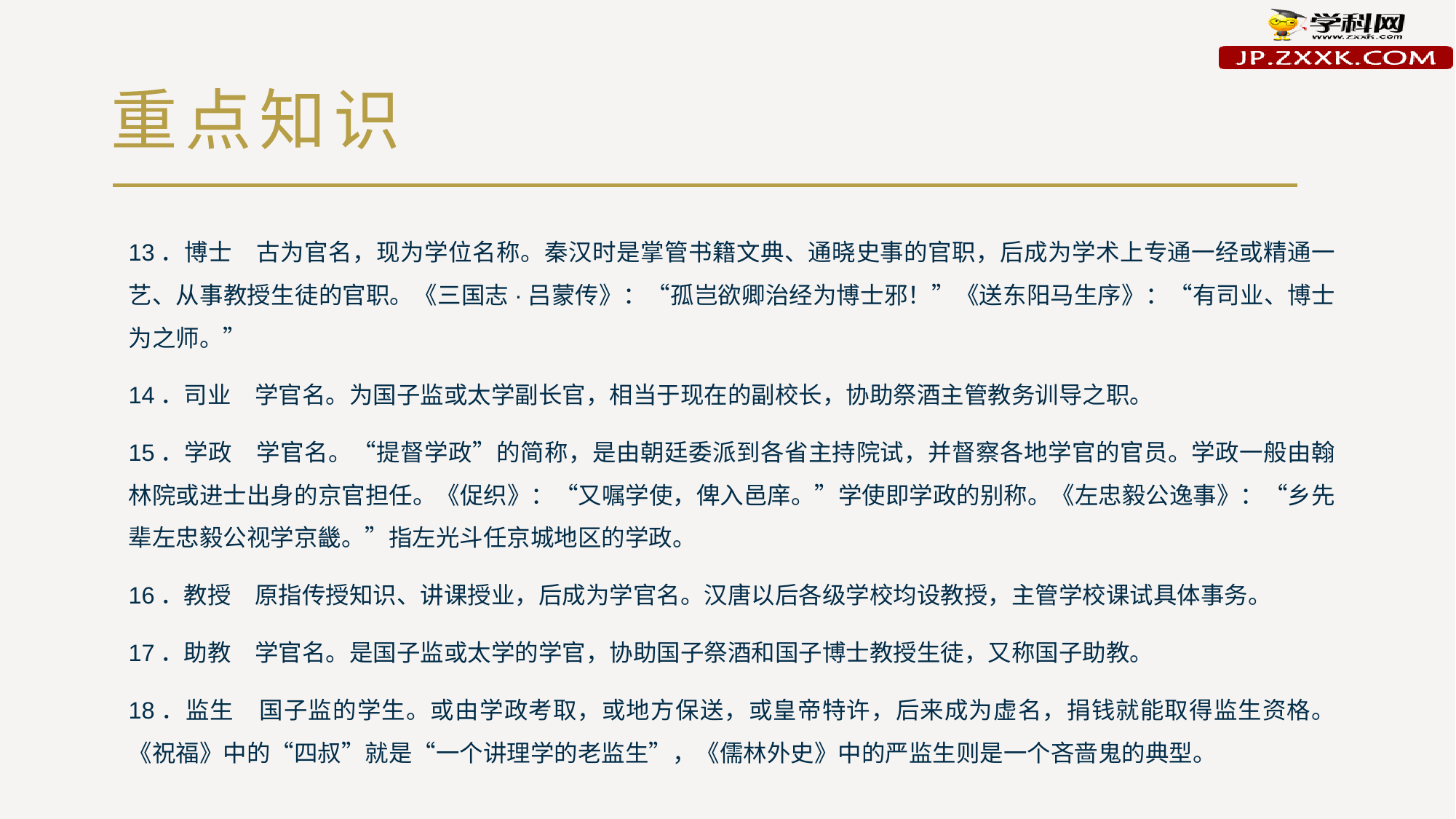

# 重点知识
13．博士　古为官名，现为学位名称。秦汉时是掌管书籍文典、通晓史事的官职，后成为学术上专通一经或精通一艺、从事教授生徒的官职。《三国志·吕蒙传》：“孤岂欲卿治经为博士邪！”《送东阳马生序》：“有司业、博士为之师。”
14．司业　学官名。为国子监或太学副长官，相当于现在的副校长，协助祭酒主管教务训导之职。
15．学政　学官名。“提督学政”的简称，是由朝廷委派到各省主持院试，并督察各地学官的官员。学政一般由翰林院或进士出身的京官担任。《促织》：“又嘱学使，俾入邑庠。”学使即学政的别称。《左忠毅公逸事》：“乡先辈左忠毅公视学京畿。”指左光斗任京城地区的学政。
16．教授　原指传授知识、讲课授业，后成为学官名。汉唐以后各级学校均设教授，主管学校课试具体事务。
17．助教　学官名。是国子监或太学的学官，协助国子祭酒和国子博士教授生徒，又称国子助教。
18．监生　国子监的学生。或由学政考取，或地方保送，或皇帝特许，后来成为虚名，捐钱就能取得监生资格。《祝福》中的“四叔”就是“一个讲理学的老监生”，《儒林外史》中的严监生则是一个吝啬鬼的典型。